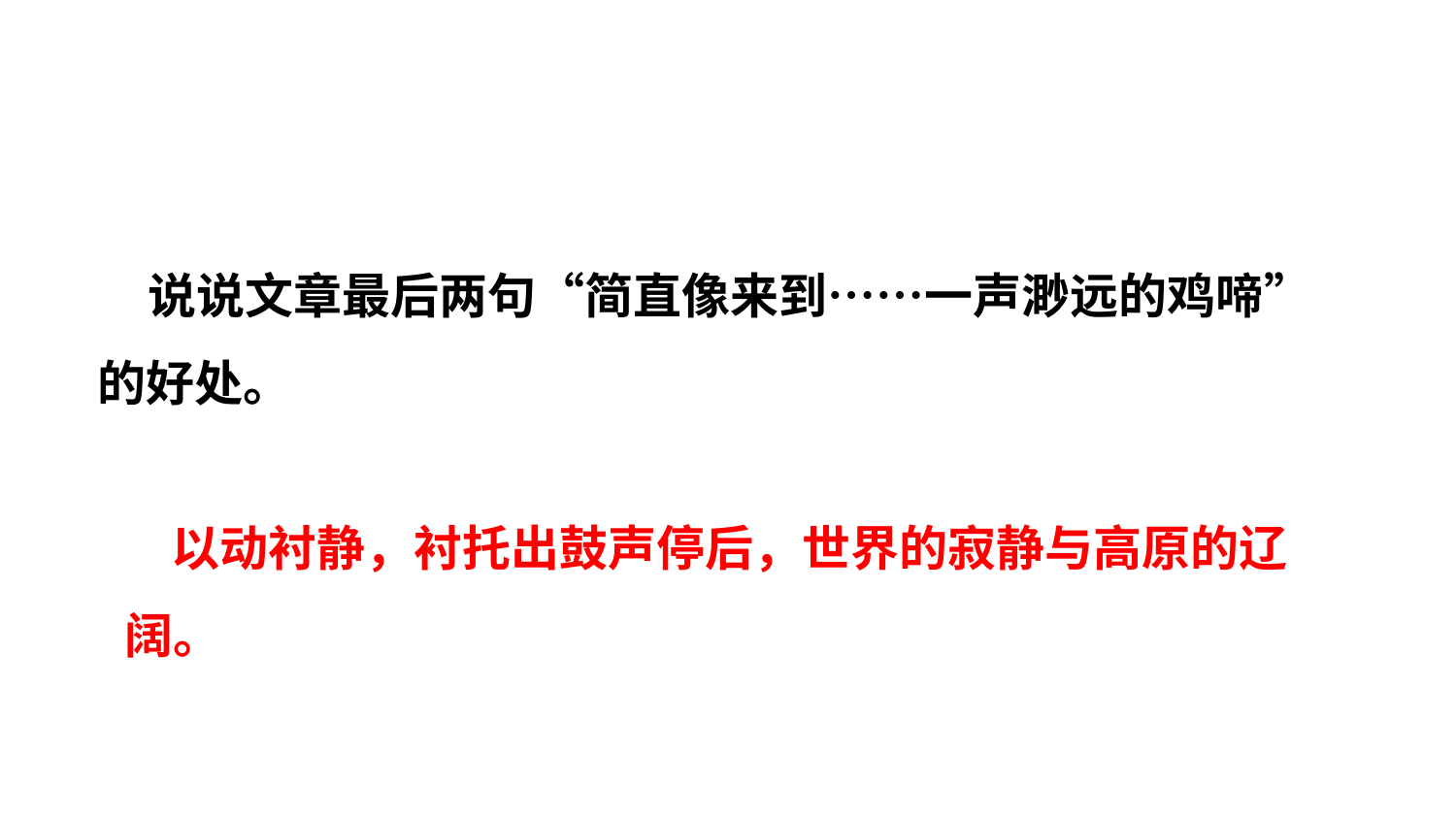

说说文章最后两句“简直像来到……一声渺远的鸡啼”的好处。
    以动衬静，衬托出鼓声停后，世界的寂静与高原的辽阔。